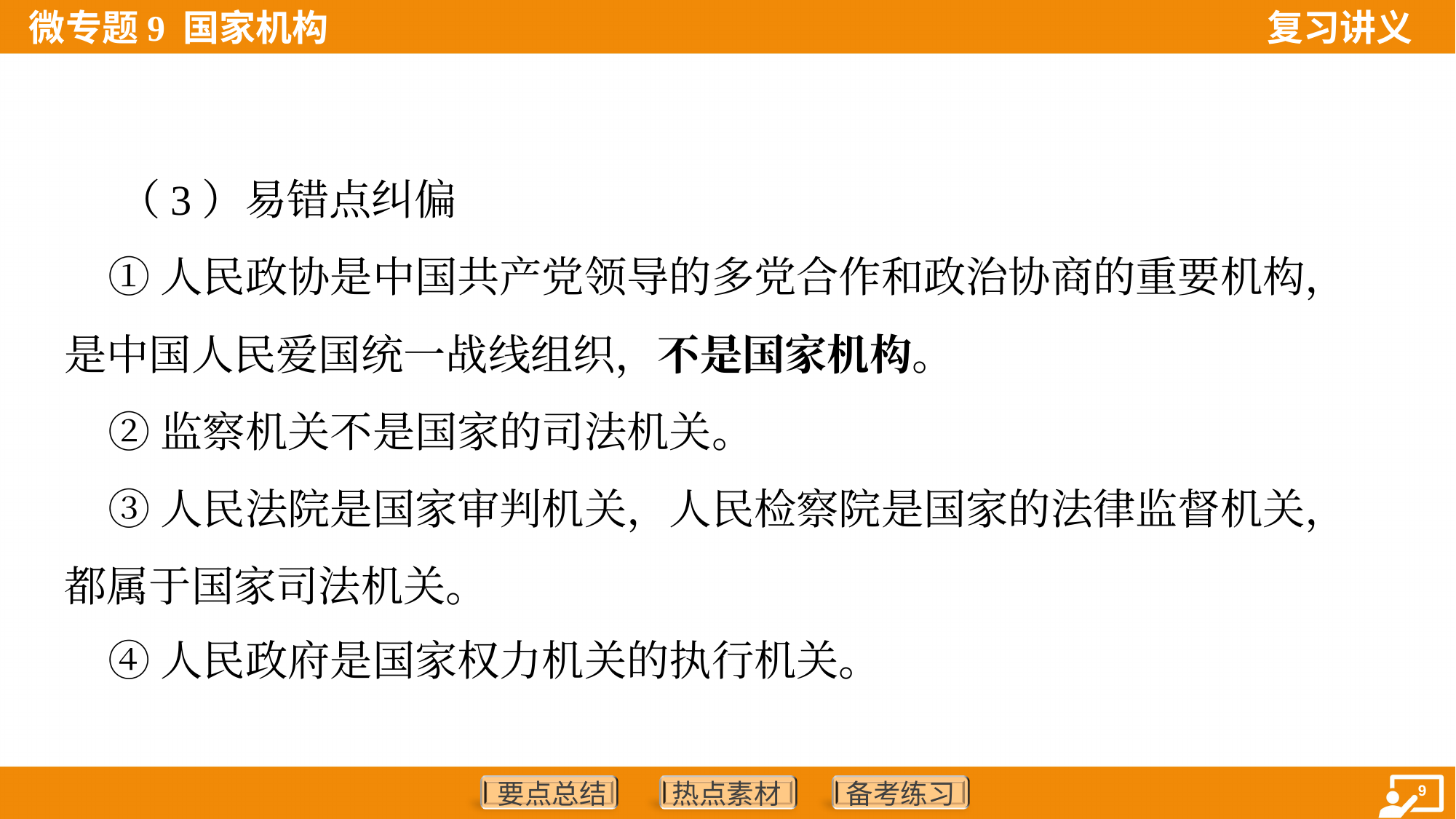

（3）易错点纠偏
    ①人民政协是中国共产党领导的多党合作和政治协商的重要机构，
是中国人民爱国统一战线组织，不是国家机构。
    ②监察机关不是国家的司法机关。
    ③人民法院是国家审判机关，人民检察院是国家的法律监督机关，
都属于国家司法机关。
    ④人民政府是国家权力机关的执行机关。